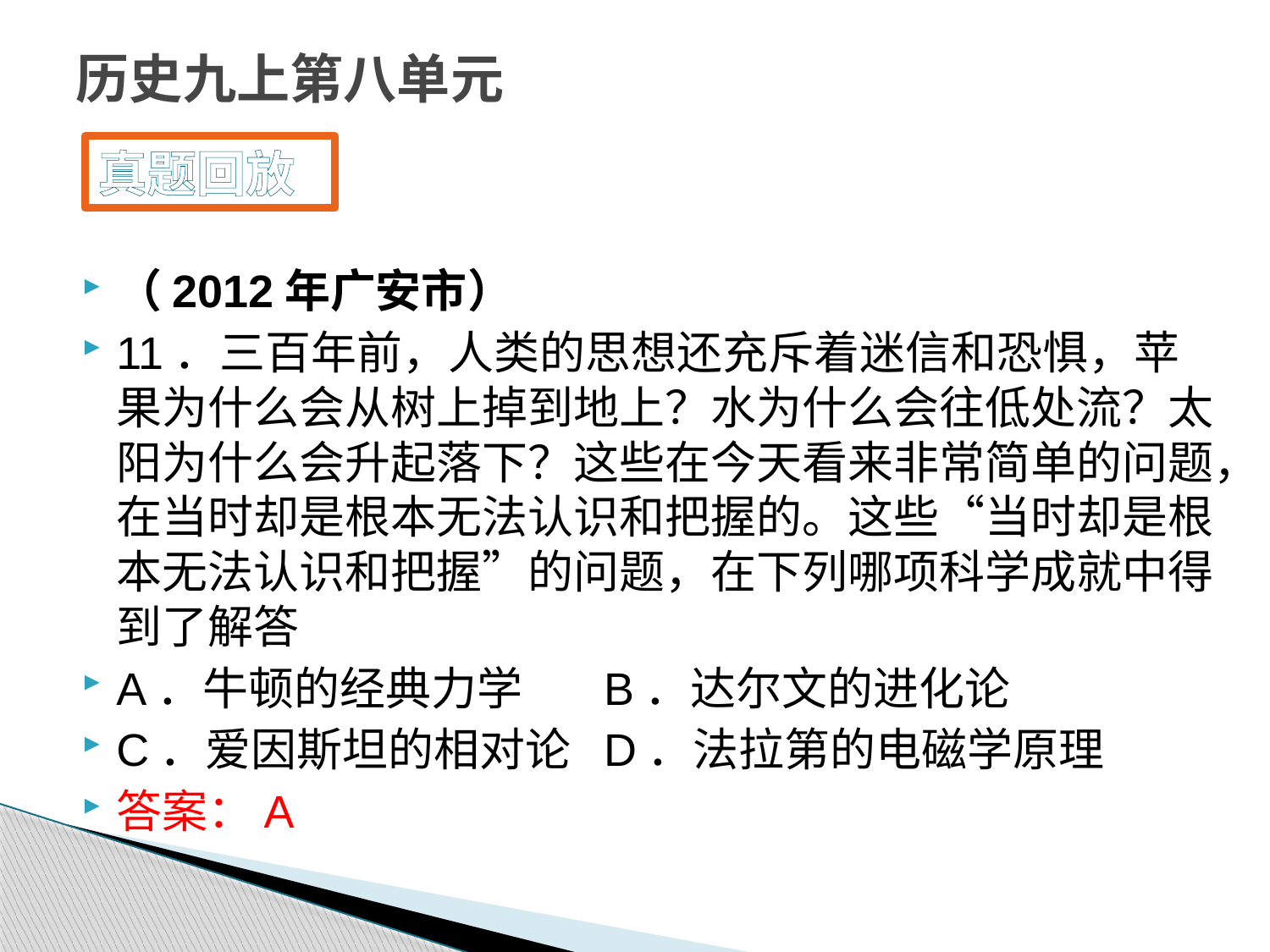

# 历史九上第八单元
真题回放
（2012年广安市）
11．三百年前，人类的思想还充斥着迷信和恐惧，苹果为什么会从树上掉到地上？水为什么会往低处流？太阳为什么会升起落下？这些在今天看来非常简单的问题，在当时却是根本无法认识和把握的。这些“当时却是根本无法认识和把握”的问题，在下列哪项科学成就中得到了解答
A．牛顿的经典力学		B．达尔文的进化论
C．爱因斯坦的相对论	D．法拉第的电磁学原理
答案：A